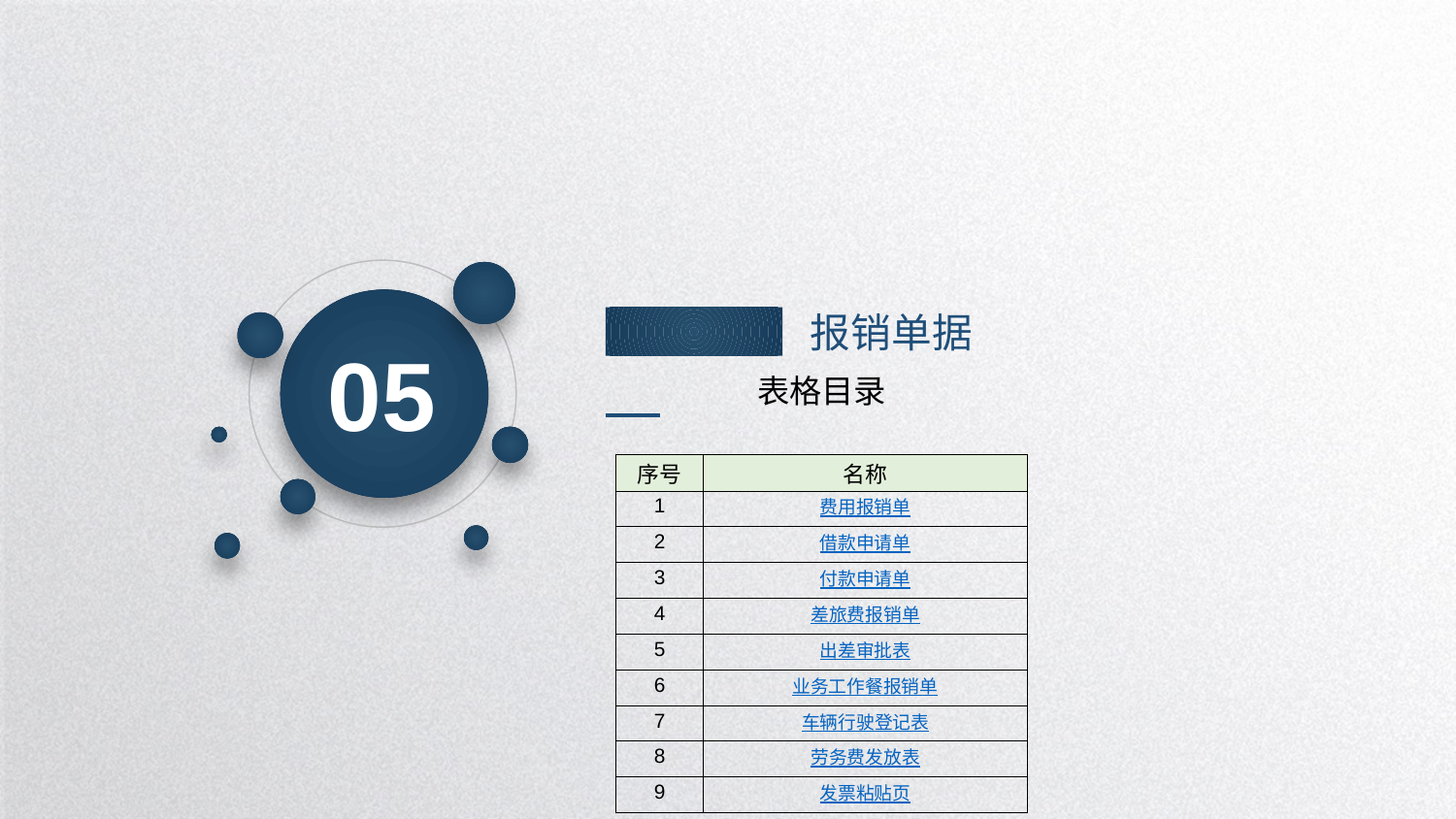

05
报销单据

| 表格目录 |  |
| --- | --- |
|  |  |
| 序号 | 名称 |
| 1 | 费用报销单 |
| 2 | 借款申请单 |
| 3 | 付款申请单 |
| 4 | 差旅费报销单 |
| 5 | 出差审批表 |
| 6 | 业务工作餐报销单 |
| 7 | 车辆行驶登记表 |
| 8 | 劳务费发放表 |
| 9 | 发票粘贴页 |